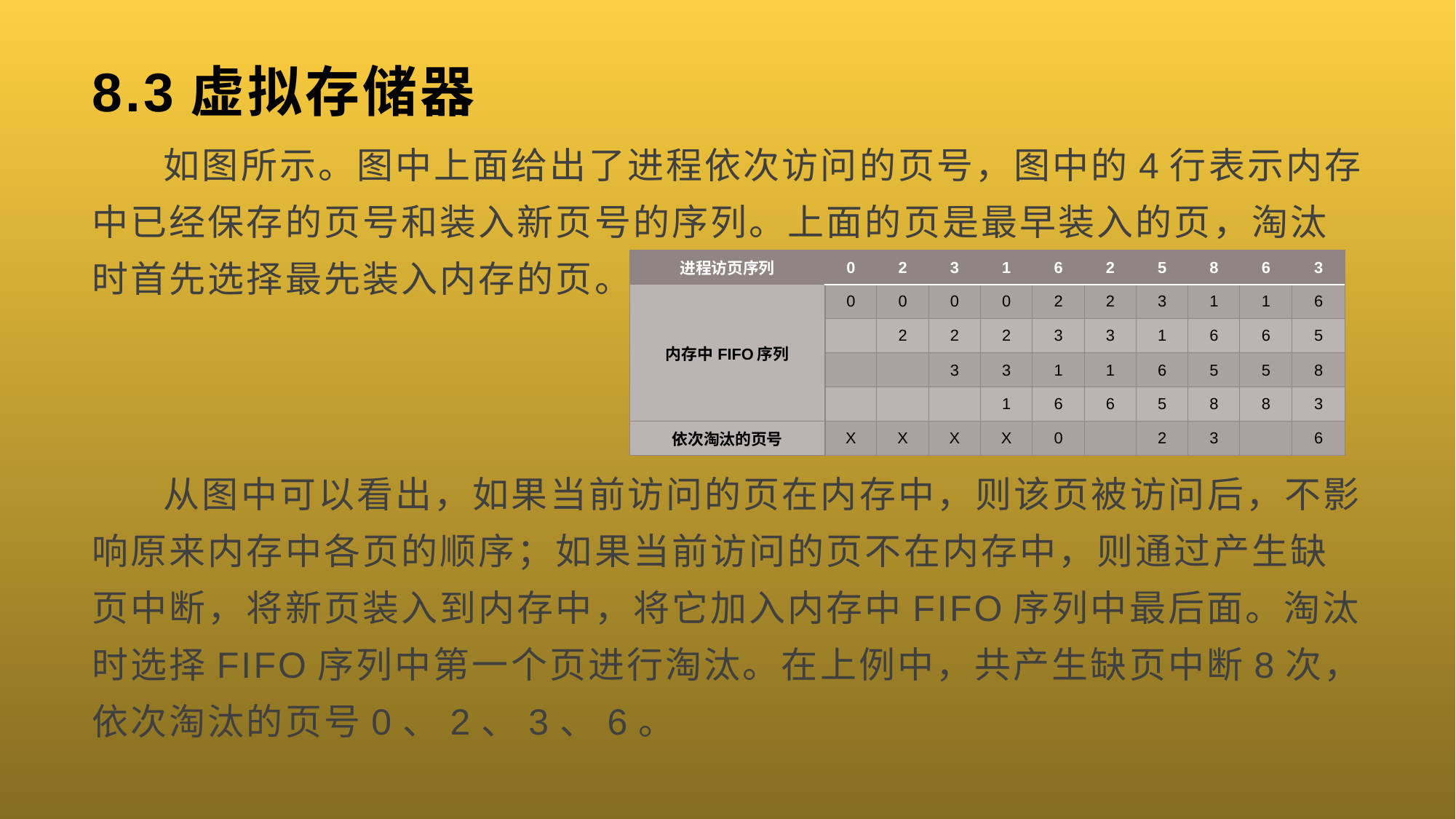

# 8.3虚拟存储器
      如图所示。图中上面给出了进程依次访问的页号，图中的4行表示内存中已经保存的页号和装入新页号的序列。上面的页是最早装入的页，淘汰时首先选择最先装入内存的页。

      从图中可以看出，如果当前访问的页在内存中，则该页被访问后，不影响原来内存中各页的顺序；如果当前访问的页不在内存中，则通过产生缺页中断，将新页装入到内存中，将它加入内存中FIFO序列中最后面。淘汰时选择FIFO序列中第一个页进行淘汰。在上例中，共产生缺页中断8次，依次淘汰的页号0、2、3、6。

| 进程访页序列 | 0 | 2 | 3 | 1 | 6 | 2 | 5 | 8 | 6 | 3 |
| --- | --- | --- | --- | --- | --- | --- | --- | --- | --- | --- |
| 内存中FIFO序列 | 0 | 0 | 0 | 0 | 2 | 2 | 3 | 1 | 1 | 6 |
|  |  | 2 | 2 | 2 | 3 | 3 | 1 | 6 | 6 | 5 |
|  |  |  | 3 | 3 | 1 | 1 | 6 | 5 | 5 | 8 |
|  |  |  |  | 1 | 6 | 6 | 5 | 8 | 8 | 3 |
| 依次淘汰的页号 | X | X | X | X | 0 |  | 2 | 3 |  | 6 |